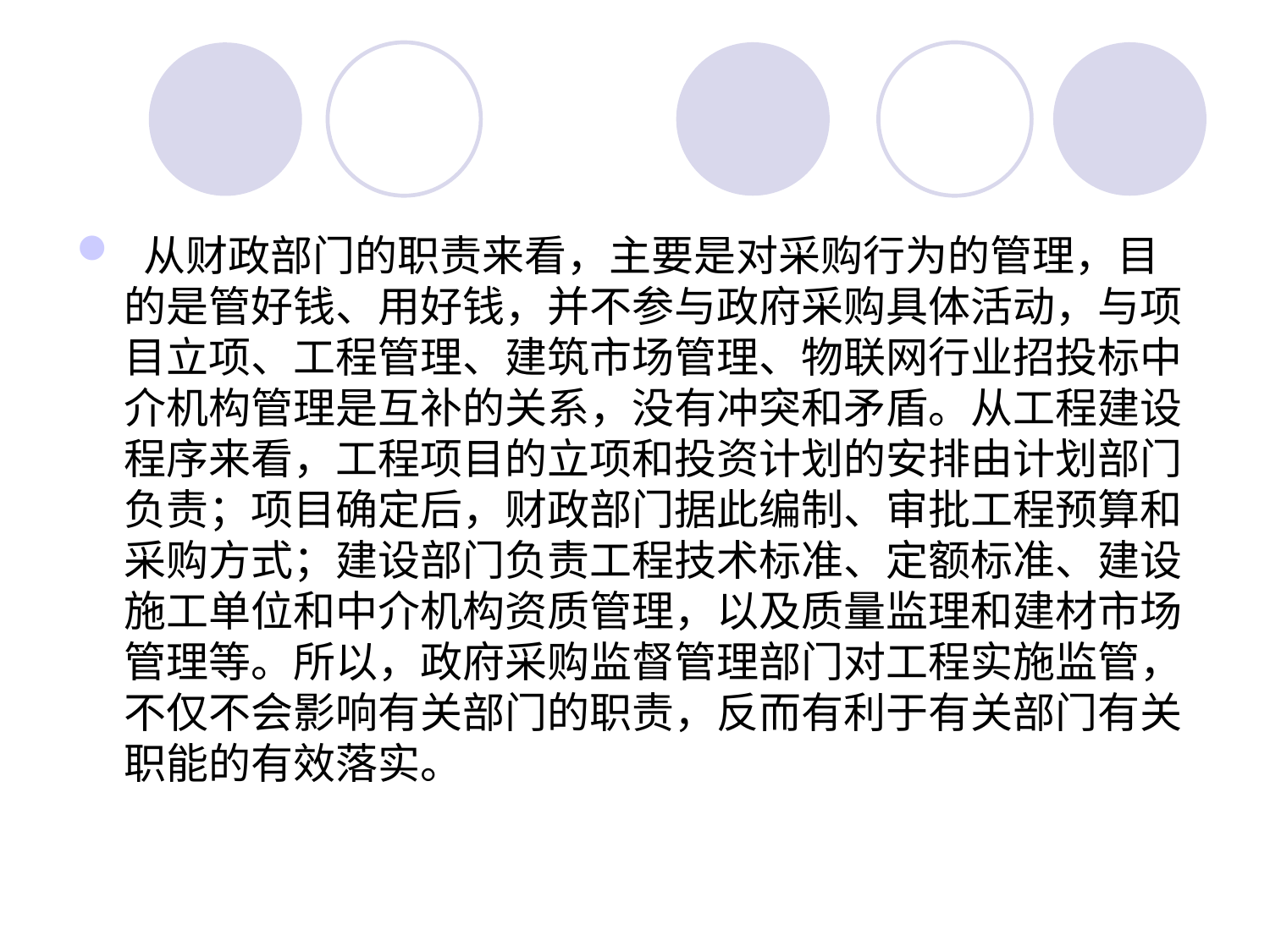

#
 从财政部门的职责来看，主要是对采购行为的管理，目的是管好钱、用好钱，并不参与政府采购具体活动，与项目立项、工程管理、建筑市场管理、物联网行业招投标中介机构管理是互补的关系，没有冲突和矛盾。从工程建设程序来看，工程项目的立项和投资计划的安排由计划部门负责；项目确定后，财政部门据此编制、审批工程预算和采购方式；建设部门负责工程技术标准、定额标准、建设施工单位和中介机构资质管理，以及质量监理和建材市场管理等。所以，政府采购监督管理部门对工程实施监管，不仅不会影响有关部门的职责，反而有利于有关部门有关职能的有效落实。